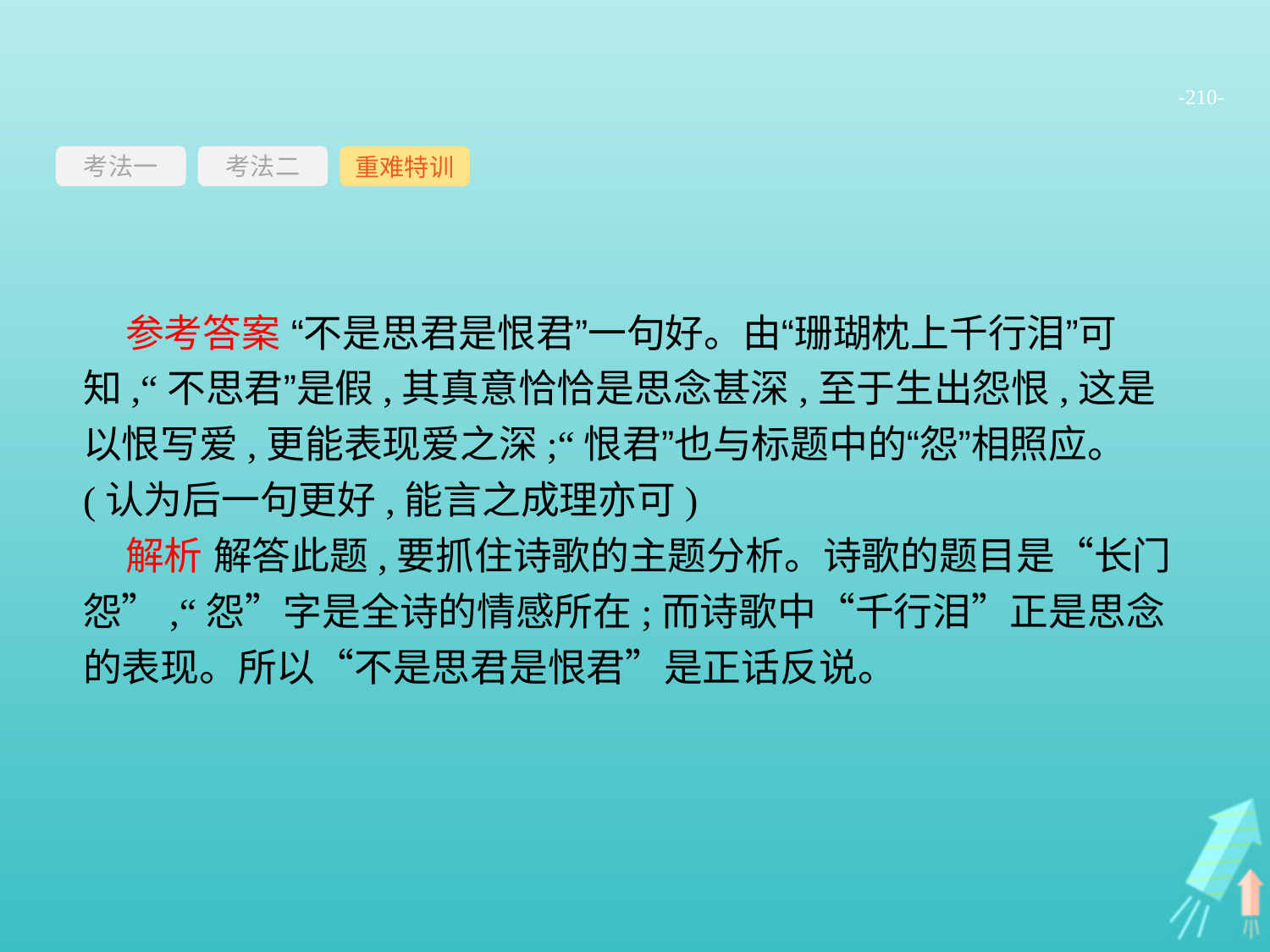

-210-
考法一
重难特训
考法二
参考答案 “不是思君是恨君”一句好。由“珊瑚枕上千行泪”可知,“不思君”是假,其真意恰恰是思念甚深,至于生出怨恨,这是以恨写爱,更能表现爱之深;“恨君”也与标题中的“怨”相照应。(认为后一句更好,能言之成理亦可)
解析 解答此题,要抓住诗歌的主题分析。诗歌的题目是“长门怨”,“怨”字是全诗的情感所在;而诗歌中“千行泪”正是思念的表现。所以“不是思君是恨君”是正话反说。